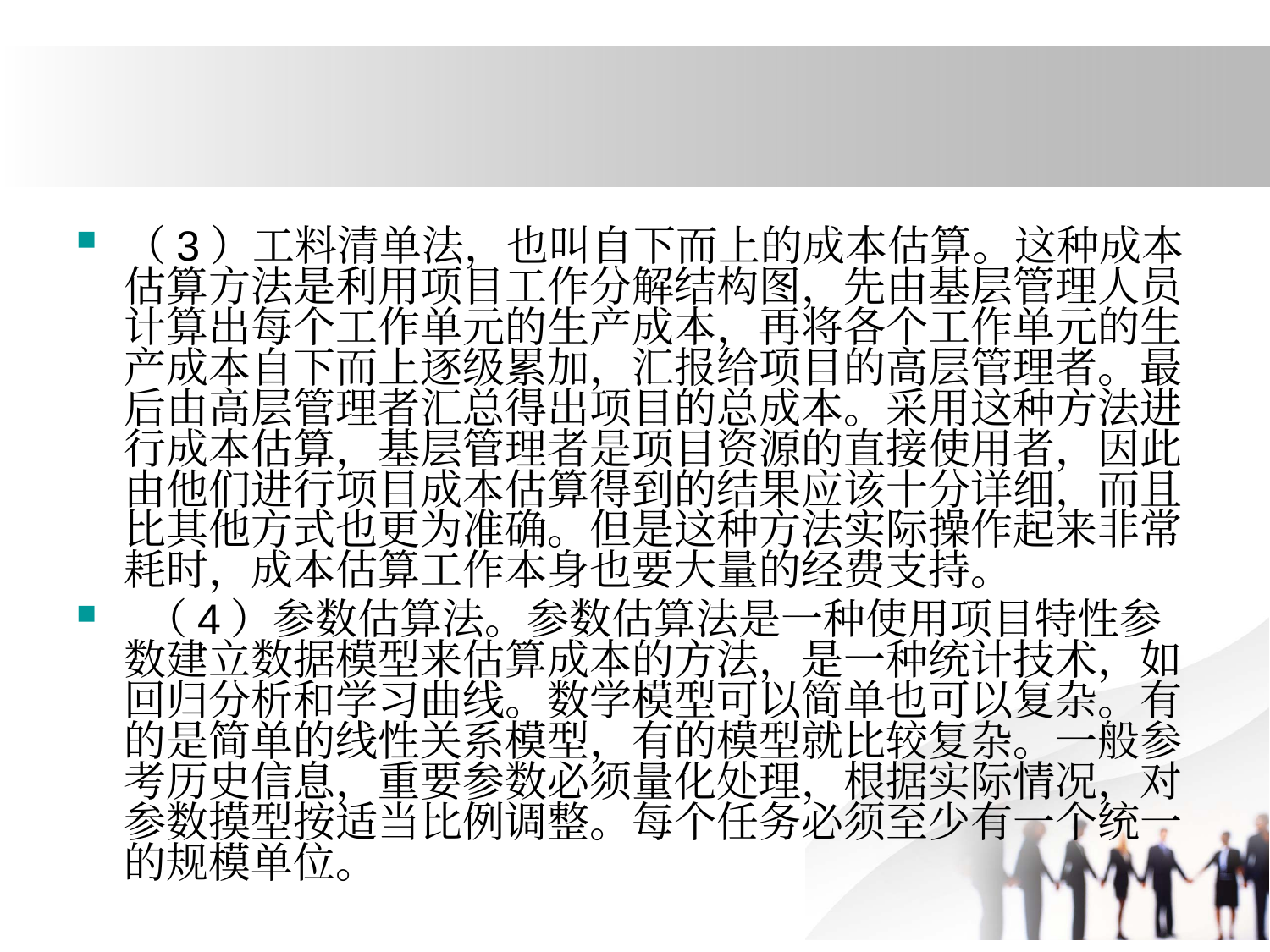

#
（3）工料清单法，也叫自下而上的成本估算。这种成本估算方法是利用项目工作分解结构图，先由基层管理人员计算出每个工作单元的生产成本，再将各个工作单元的生产成本自下而上逐级累加，汇报给项目的高层管理者。最后由高层管理者汇总得出项目的总成本。采用这种方法进行成本估算，基层管理者是项目资源的直接使用者，因此由他们进行项目成本估算得到的结果应该十分详细，而且比其他方式也更为准确。但是这种方法实际操作起来非常耗时，成本估算工作本身也要大量的经费支持。
 （4）参数估算法。参数估算法是一种使用项目特性参数建立数据模型来估算成本的方法，是一种统计技术，如回归分析和学习曲线。数学模型可以简单也可以复杂。有的是简单的线性关系模型，有的模型就比较复杂。一般参考历史信息，重要参数必须量化处理，根据实际情况，对参数摸型按适当比例调整。每个任务必须至少有一个统一的规模单位。